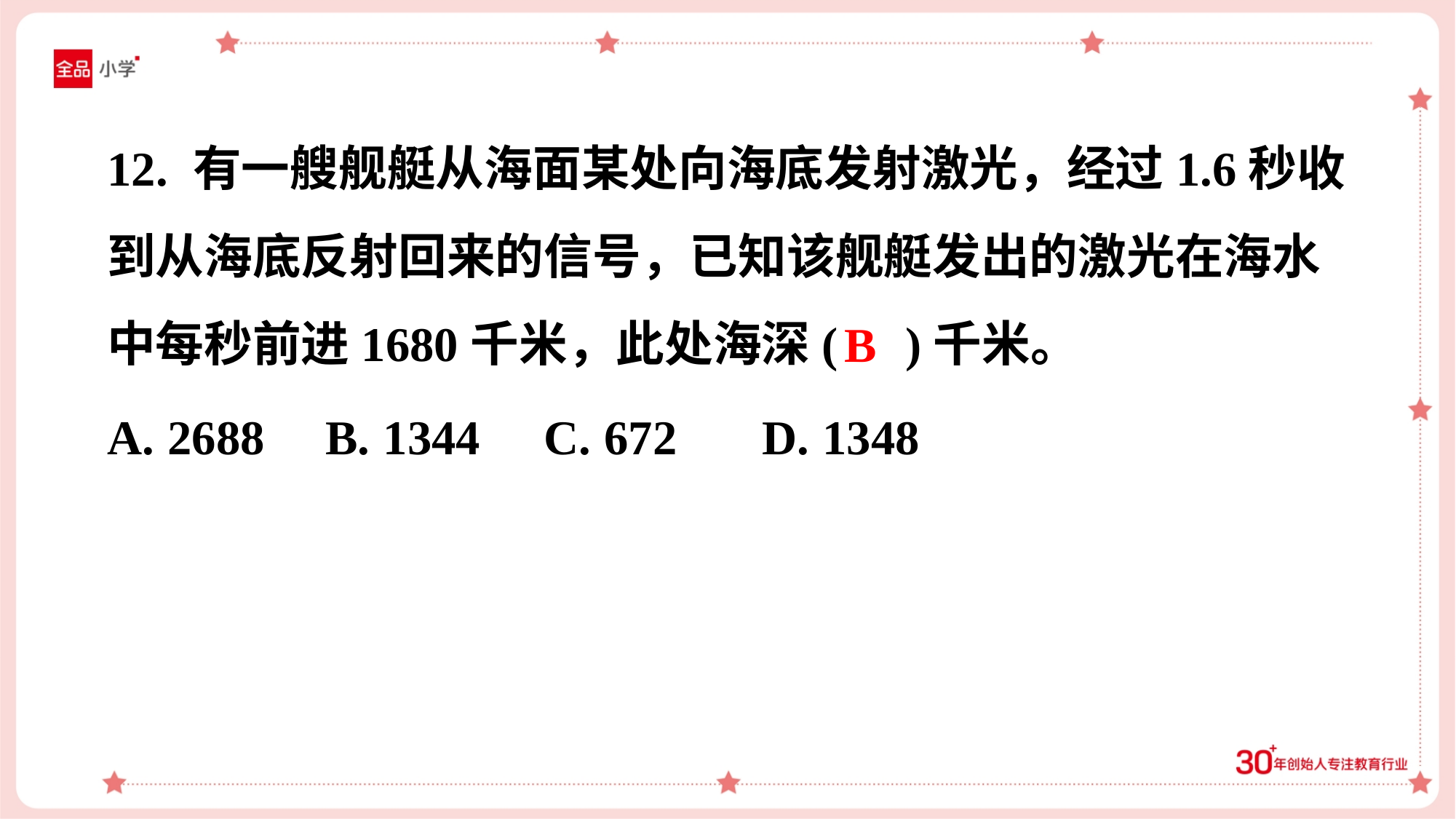

12. 有一艘舰艇从海面某处向海底发射激光，经过1.6秒收
到从海底反射回来的信号，已知该舰艇发出的激光在海水
中每秒前进1680千米，此处海深(     )千米。
B
A. 2688	B. 1344	C. 672	D. 1348